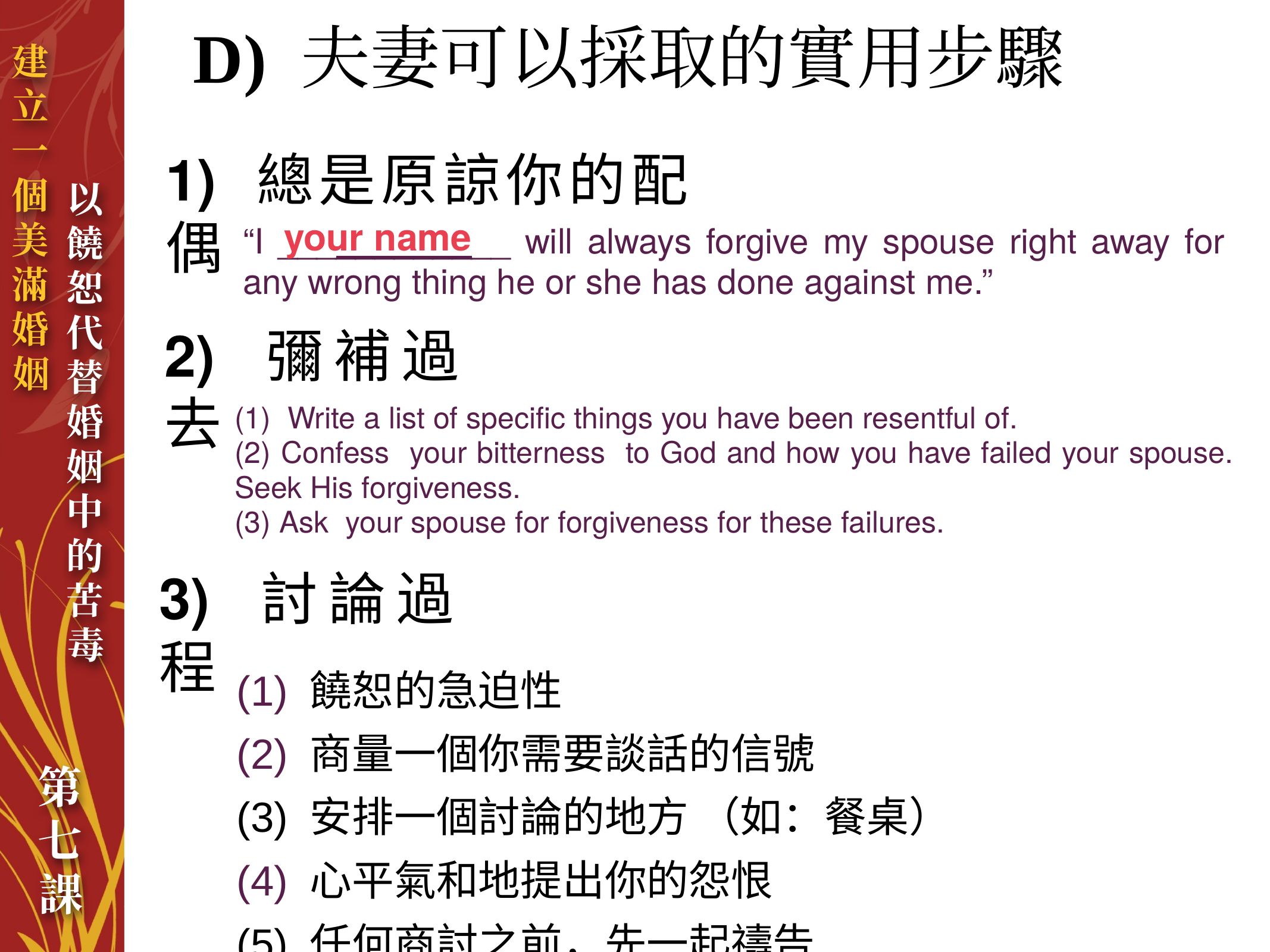

# D) 夫妻可以採取的實用步驟
1) 總是原諒你的配偶
your name
“I ____________ will always forgive my spouse right away for any wrong thing he or she has done against me.”
2) 彌補過去
(1)  Write a list of specific things you have been resentful of.
(2) Confess  your bitterness  to God and how you have failed your spouse. Seek His forgiveness.
(3) Ask  your spouse for forgiveness for these failures.
3) 討論過程
(1) 饒恕的急迫性
(2) 商量一個你需要談話的信號
(3) 安排一個討論的地方 （如：餐桌）
(4) 心平氣和地提出你的怨恨
(5) 任何商討之前，先一起禱告